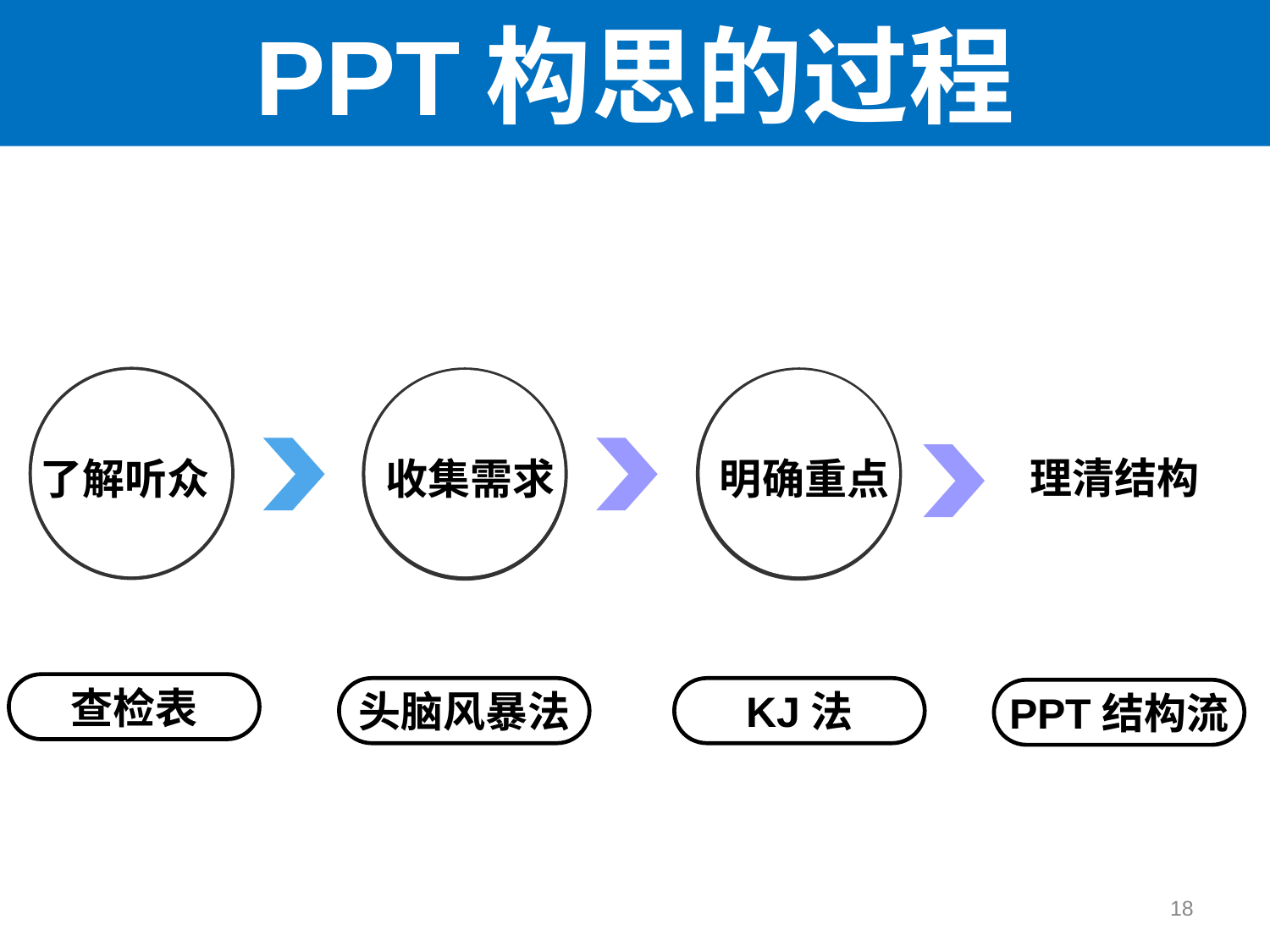

PPT构思的过程

了解听众
收集需求
明确重点
查检表
头脑风暴法
KJ法

理清结构
PPT结构流
18